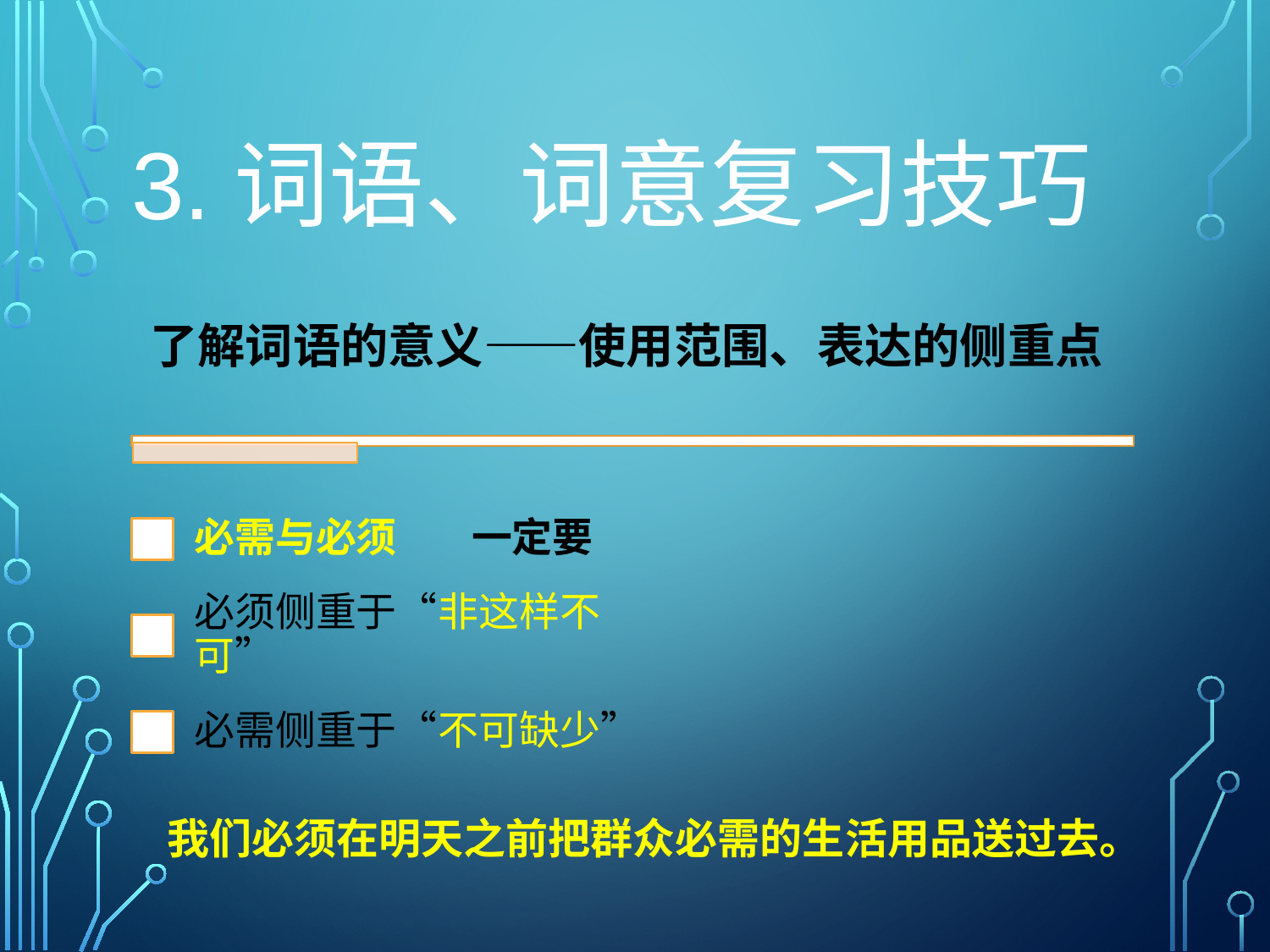

# 3.词语、词意复习技巧
了解词语的意义——使用范围、表达的侧重点
必需与必须        一定要
必须侧重于“非这样不可”
必需侧重于“不可缺少”
我们必须在明天之前把群众必需的生活用品送过去。